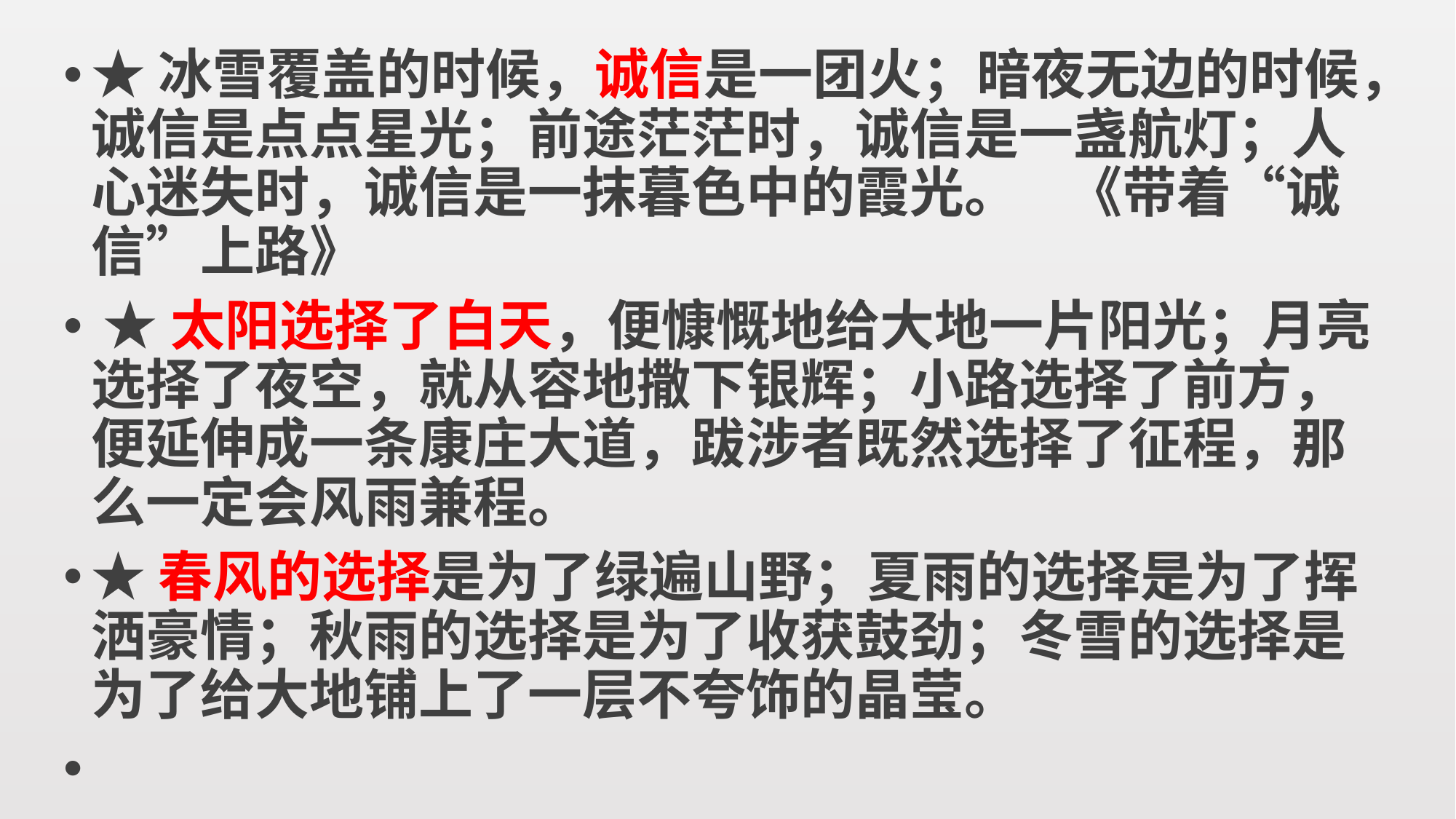

★冰雪覆盖的时候，诚信是一团火；暗夜无边的时候，诚信是点点星光；前途茫茫时，诚信是一盏航灯；人心迷失时，诚信是一抹暮色中的霞光。    《带着“诚信”上路》
 ★太阳选择了白天，便慷慨地给大地一片阳光；月亮选择了夜空，就从容地撒下银辉；小路选择了前方，便延伸成一条康庄大道，跋涉者既然选择了征程，那么一定会风雨兼程。
★春风的选择是为了绿遍山野；夏雨的选择是为了挥洒豪情；秋雨的选择是为了收获鼓劲；冬雪的选择是为了给大地铺上了一层不夸饰的晶莹。
      ﻿